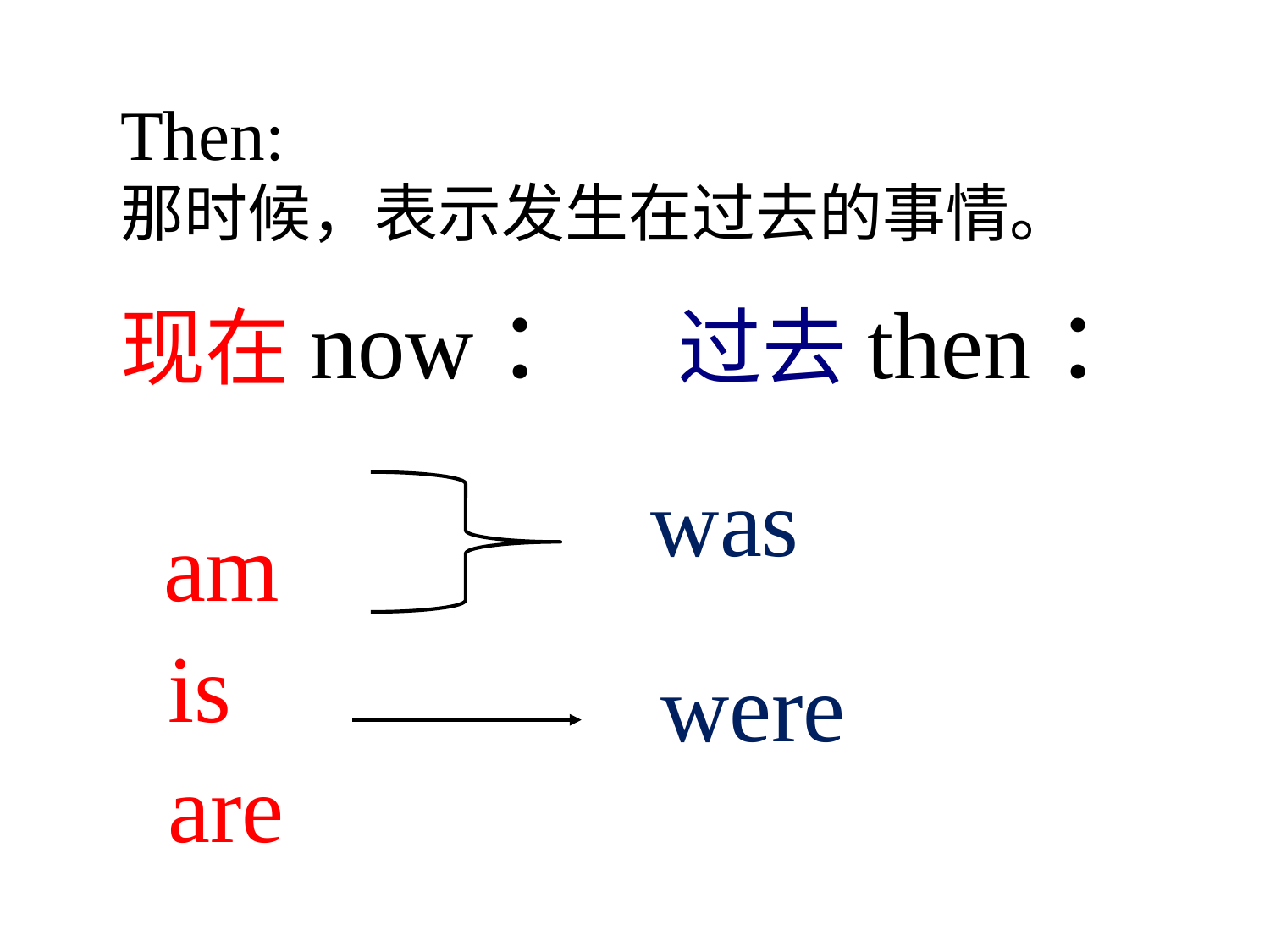

# Then: 那时候，表示发生在过去的事情。

现在now：    过去then：
  am
  is
  are
was

were